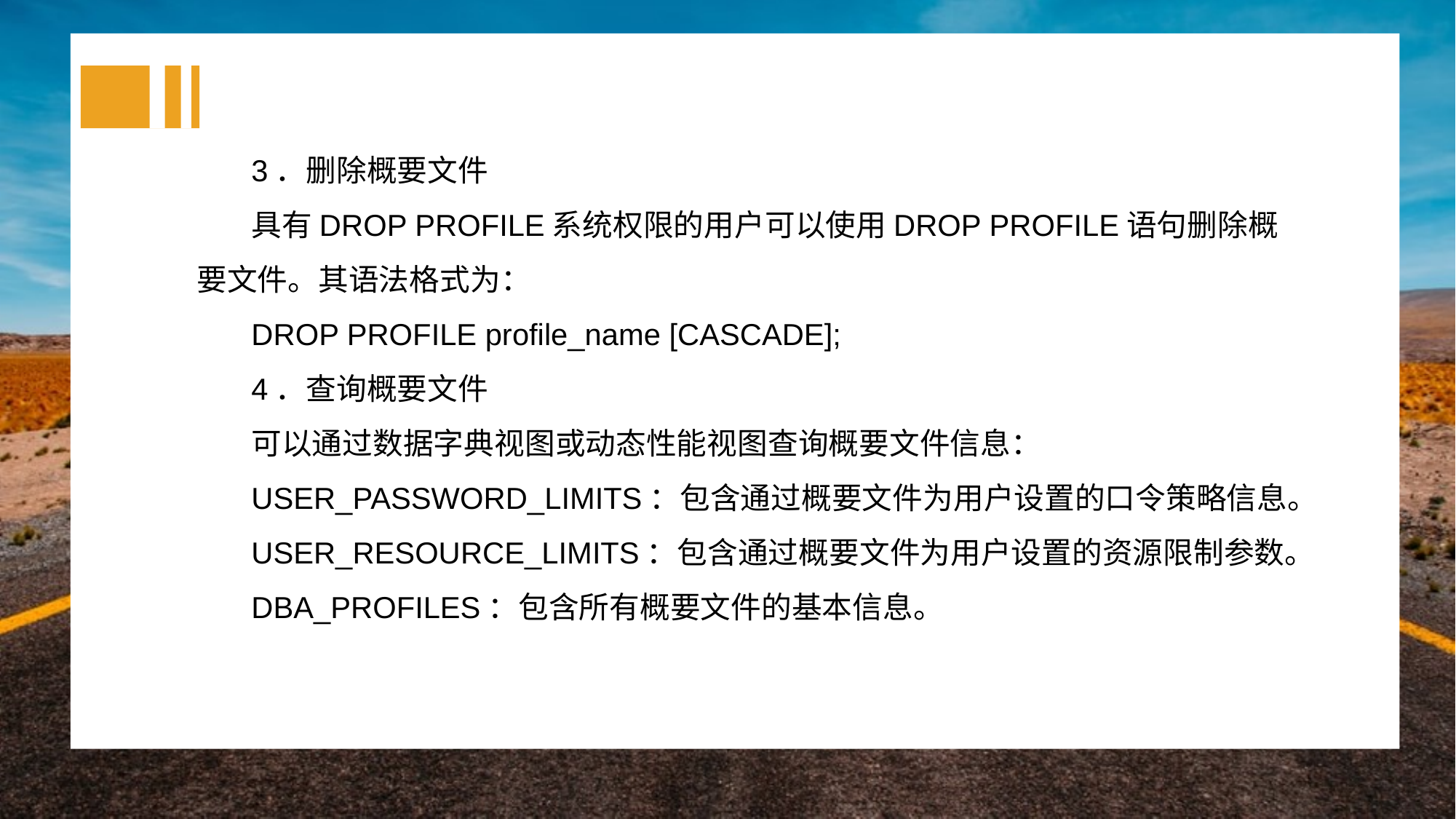

3．删除概要文件
具有DROP PROFILE系统权限的用户可以使用DROP PROFILE语句删除概要文件。其语法格式为：
DROP PROFILE profile_name [CASCADE];
4．查询概要文件
可以通过数据字典视图或动态性能视图查询概要文件信息：
USER_PASSWORD_LIMITS：包含通过概要文件为用户设置的口令策略信息。
USER_RESOURCE_LIMITS：包含通过概要文件为用户设置的资源限制参数。
DBA_PROFILES：包含所有概要文件的基本信息。